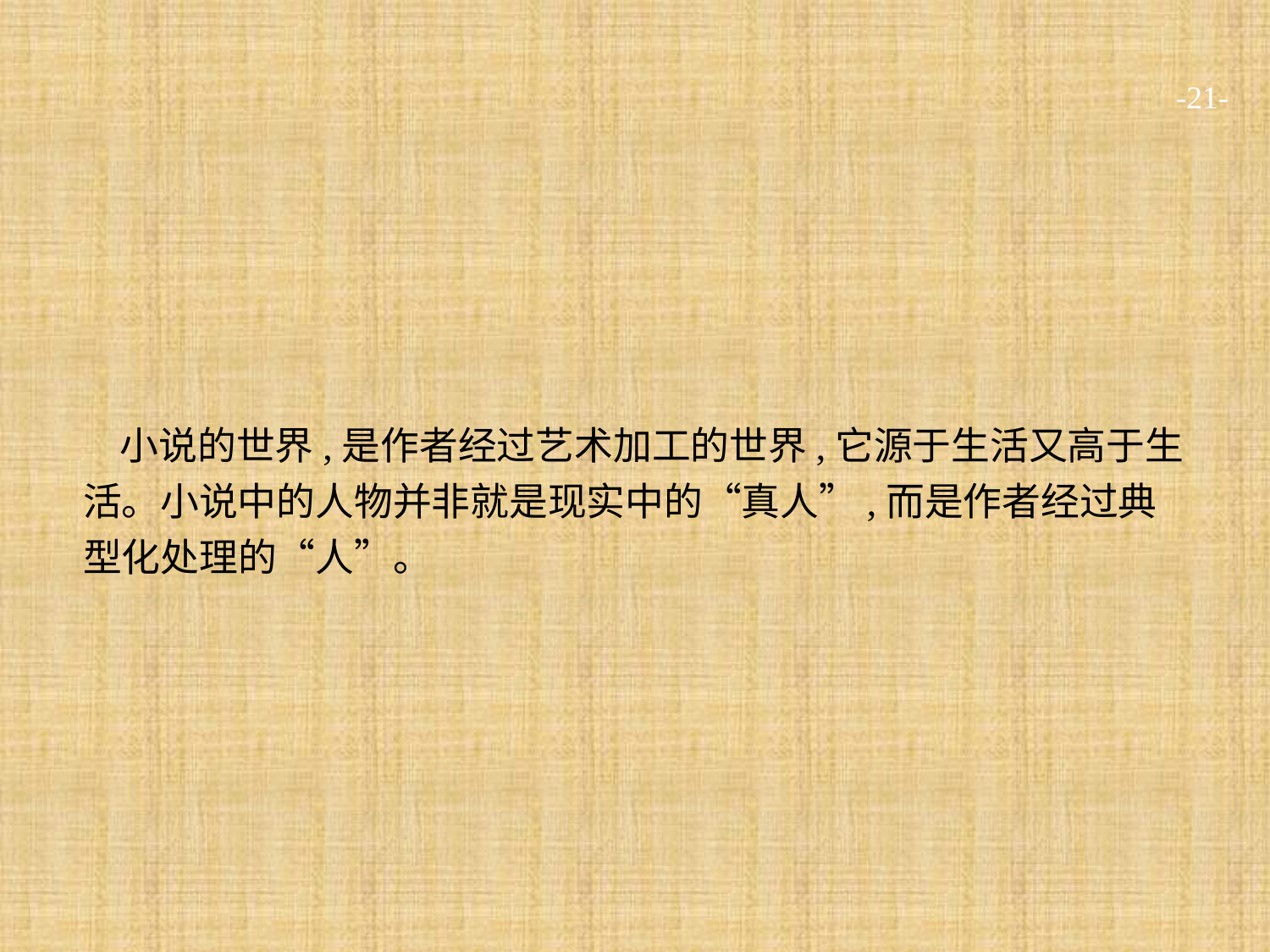

-21-
小说的世界,是作者经过艺术加工的世界,它源于生活又高于生活。小说中的人物并非就是现实中的“真人”,而是作者经过典型化处理的“人”。